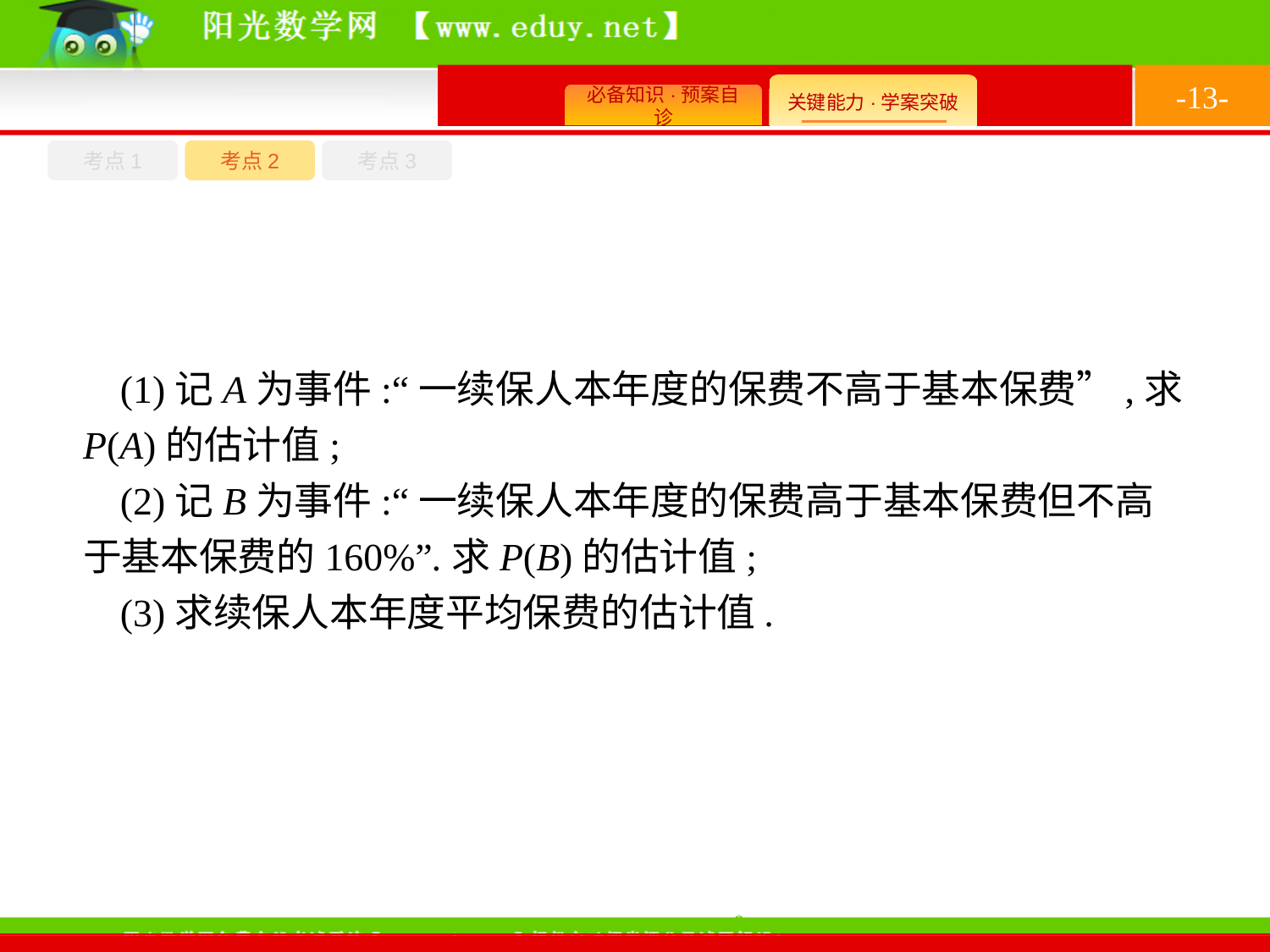

-13-
考点1
考点3
考点2
(1)记A为事件:“一续保人本年度的保费不高于基本保费”,求P(A)的估计值;
(2)记B为事件:“一续保人本年度的保费高于基本保费但不高于基本保费的160%”.求P(B)的估计值;
(3)求续保人本年度平均保费的估计值.